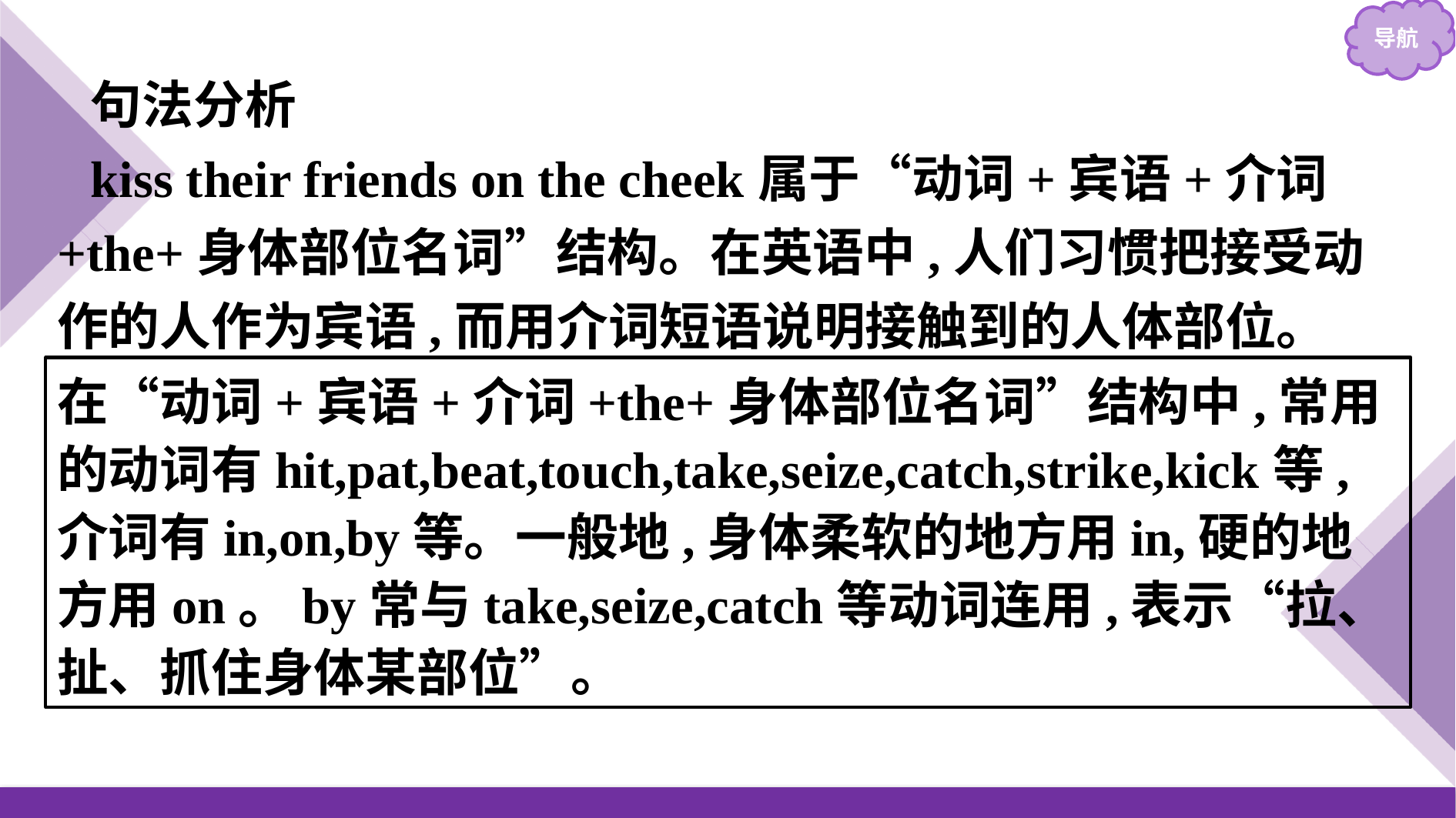

句法分析
kiss their friends on the cheek属于“动词+宾语+介词+the+身体部位名词”结构。在英语中,人们习惯把接受动作的人作为宾语,而用介词短语说明接触到的人体部位。
在“动词+宾语+介词+the+身体部位名词”结构中,常用的动词有hit,pat,beat,touch,take,seize,catch,strike,kick等,介词有in,on,by等。一般地,身体柔软的地方用in,硬的地方用on。by常与take,seize,catch等动词连用,表示“拉、扯、抓住身体某部位”。